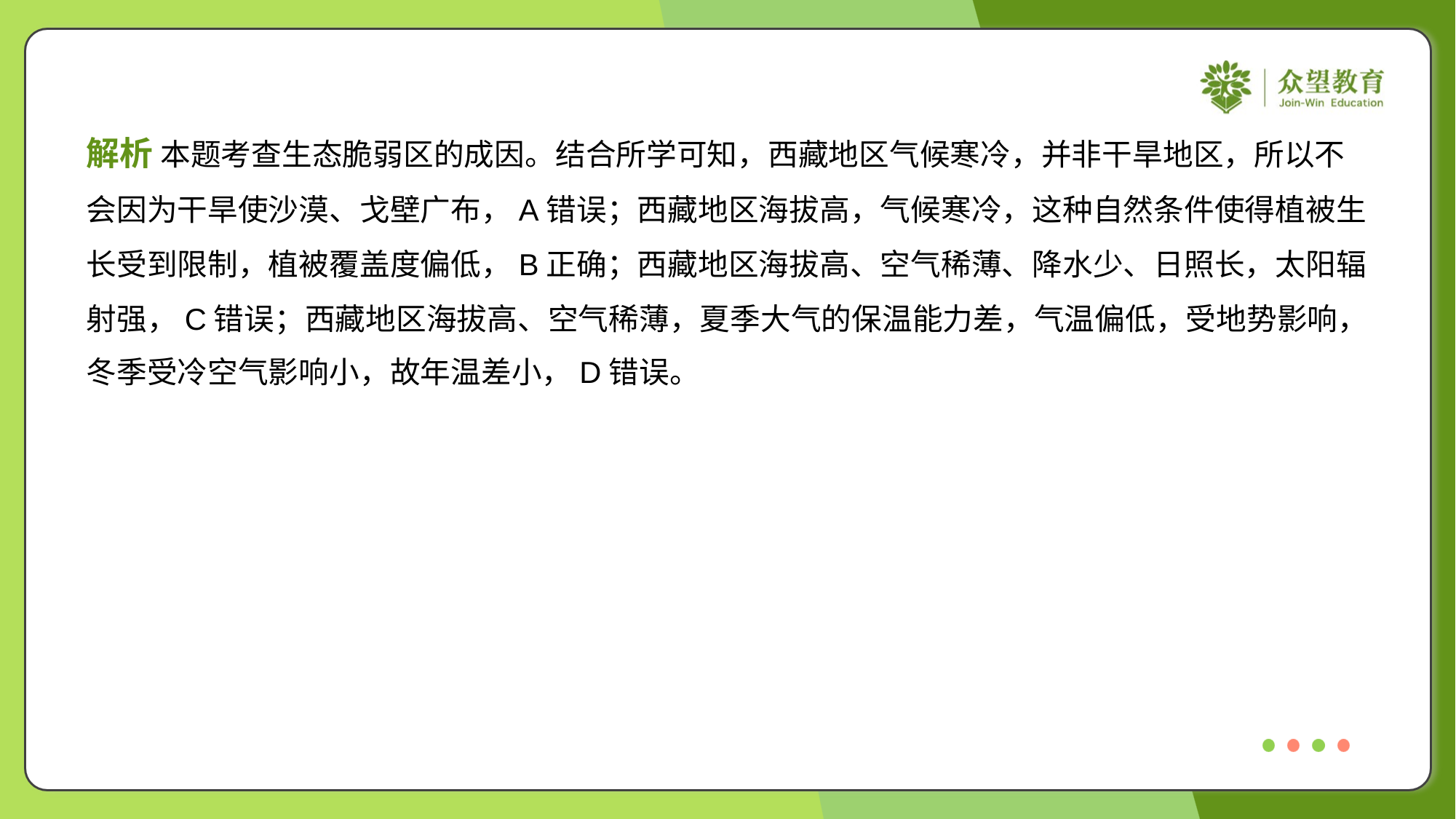

解析 本题考查生态脆弱区的成因。结合所学可知，西藏地区气候寒冷，并非干旱地区，所以不
会因为干旱使沙漠、戈壁广布，A错误；西藏地区海拔高，气候寒冷，这种自然条件使得植被生
长受到限制，植被覆盖度偏低，B正确；西藏地区海拔高、空气稀薄、降水少、日照长，太阳辐
射强，C错误；西藏地区海拔高、空气稀薄，夏季大气的保温能力差，气温偏低，受地势影响，
冬季受冷空气影响小，故年温差小，D错误。